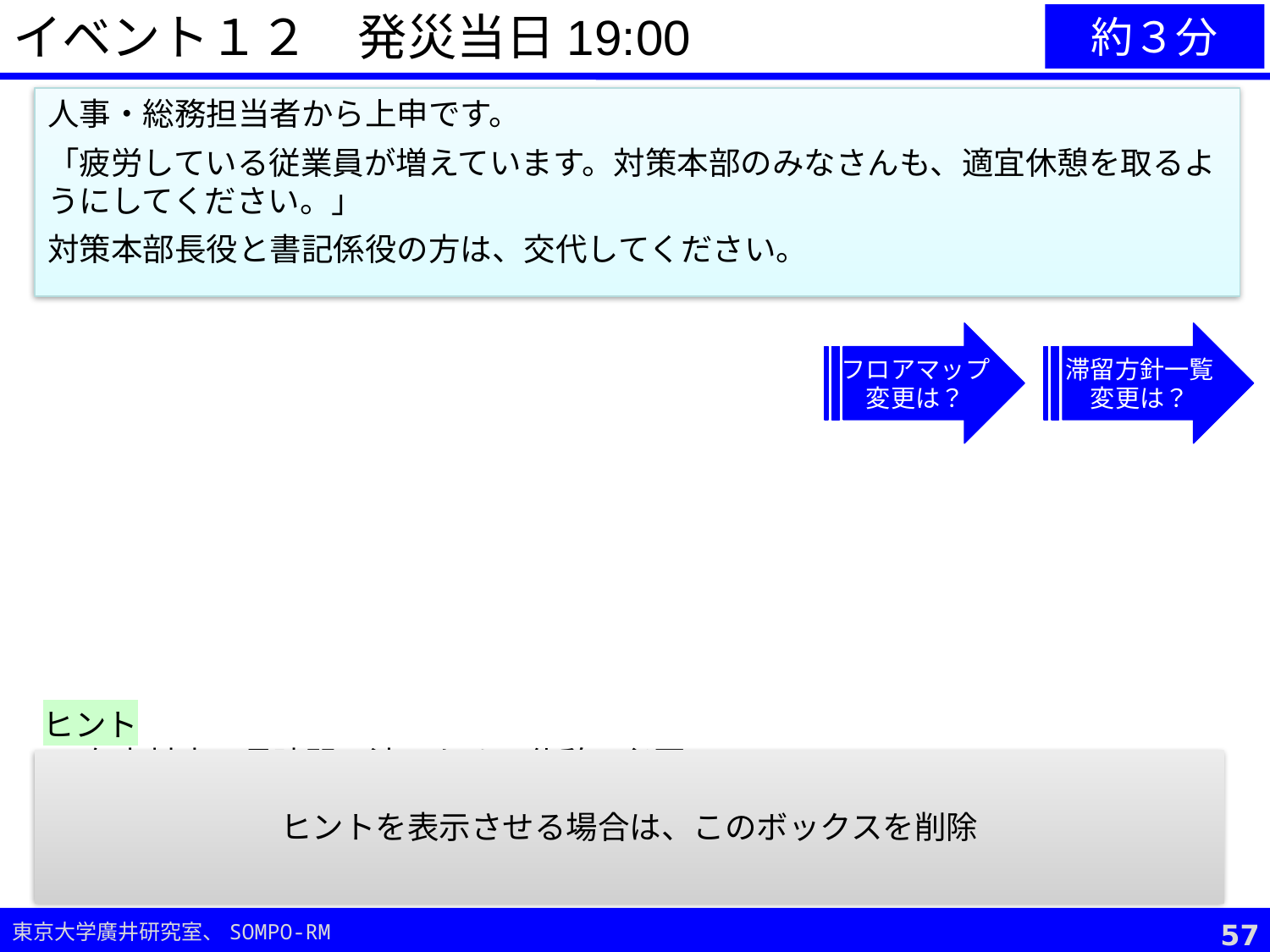

イベント１２　発災当日19:00
約３分
人事・総務担当者から上申です。
「疲労している従業員が増えています。対策本部のみなさんも、適宜休憩を取るようにしてください。」
対策本部長役と書記係役の方は、交代してください。
フロアマップ
変更は？
滞留方針一覧
変更は？
ヒント
有事対応は長時間に渡るため、休憩は必要。
引き継ぎや申し送りを行い、人が交代しても対応できるようにすることが重要。
ヒントを表示させる場合は、このボックスを削除
57